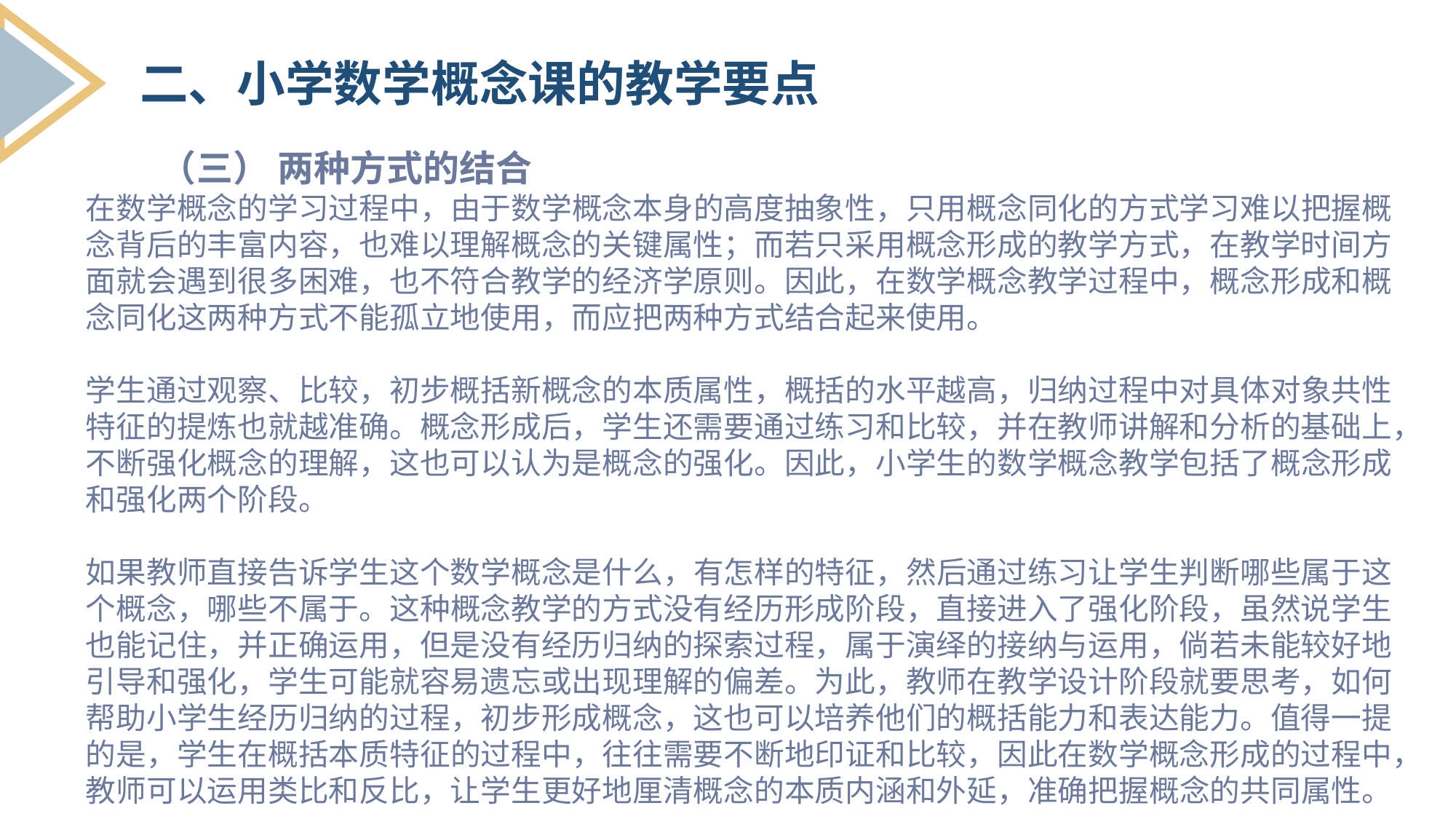

二、小学数学概念课的教学要点
        （三） 两种方式的结合
在数学概念的学习过程中，由于数学概念本身的高度抽象性，只用概念同化的方式学习难以把握概念背后的丰富内容，也难以理解概念的关键属性；而若只采用概念形成的教学方式，在教学时间方面就会遇到很多困难，也不符合教学的经济学原则。因此，在数学概念教学过程中，概念形成和概念同化这两种方式不能孤立地使用，而应把两种方式结合起来使用。

学生通过观察、比较，初步概括新概念的本质属性，概括的水平越高，归纳过程中对具体对象共性特征的提炼也就越准确。概念形成后，学生还需要通过练习和比较，并在教师讲解和分析的基础上，不断强化概念的理解，这也可以认为是概念的强化。因此，小学生的数学概念教学包括了概念形成和强化两个阶段。

如果教师直接告诉学生这个数学概念是什么，有怎样的特征，然后通过练习让学生判断哪些属于这个概念，哪些不属于。这种概念教学的方式没有经历形成阶段，直接进入了强化阶段，虽然说学生也能记住，并正确运用，但是没有经历归纳的探索过程，属于演绎的接纳与运用，倘若未能较好地引导和强化，学生可能就容易遗忘或出现理解的偏差。为此，教师在教学设计阶段就要思考，如何帮助小学生经历归纳的过程，初步形成概念，这也可以培养他们的概括能力和表达能力。值得一提的是，学生在概括本质特征的过程中，往往需要不断地印证和比较，因此在数学概念形成的过程中，教师可以运用类比和反比，让学生更好地厘清概念的本质内涵和外延，准确把握概念的共同属性。